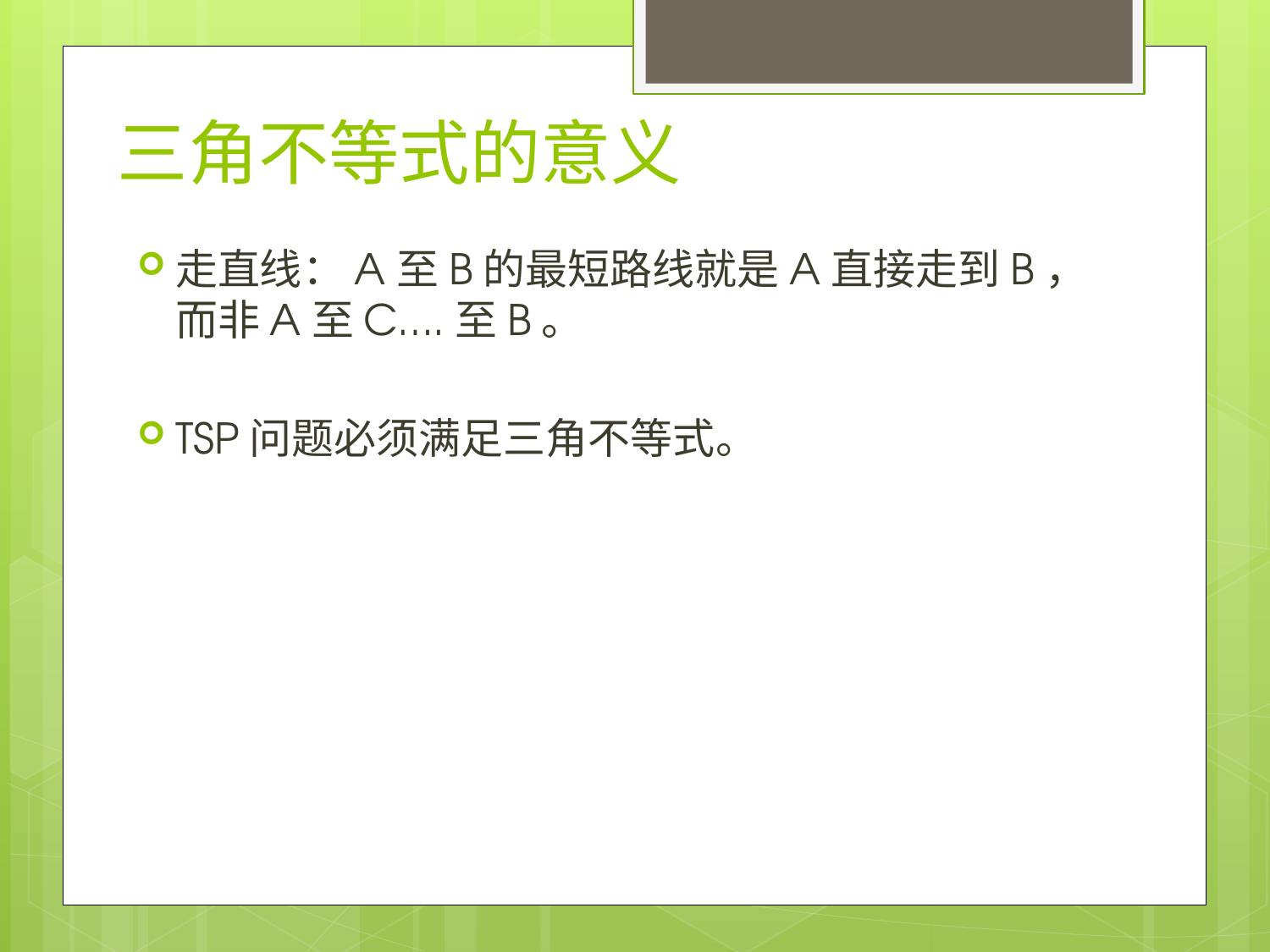

# 三角不等式的意义
走直线：A至B的最短路线就是A直接走到B，而非A至C….至B。

TSP问题必须满足三角不等式。